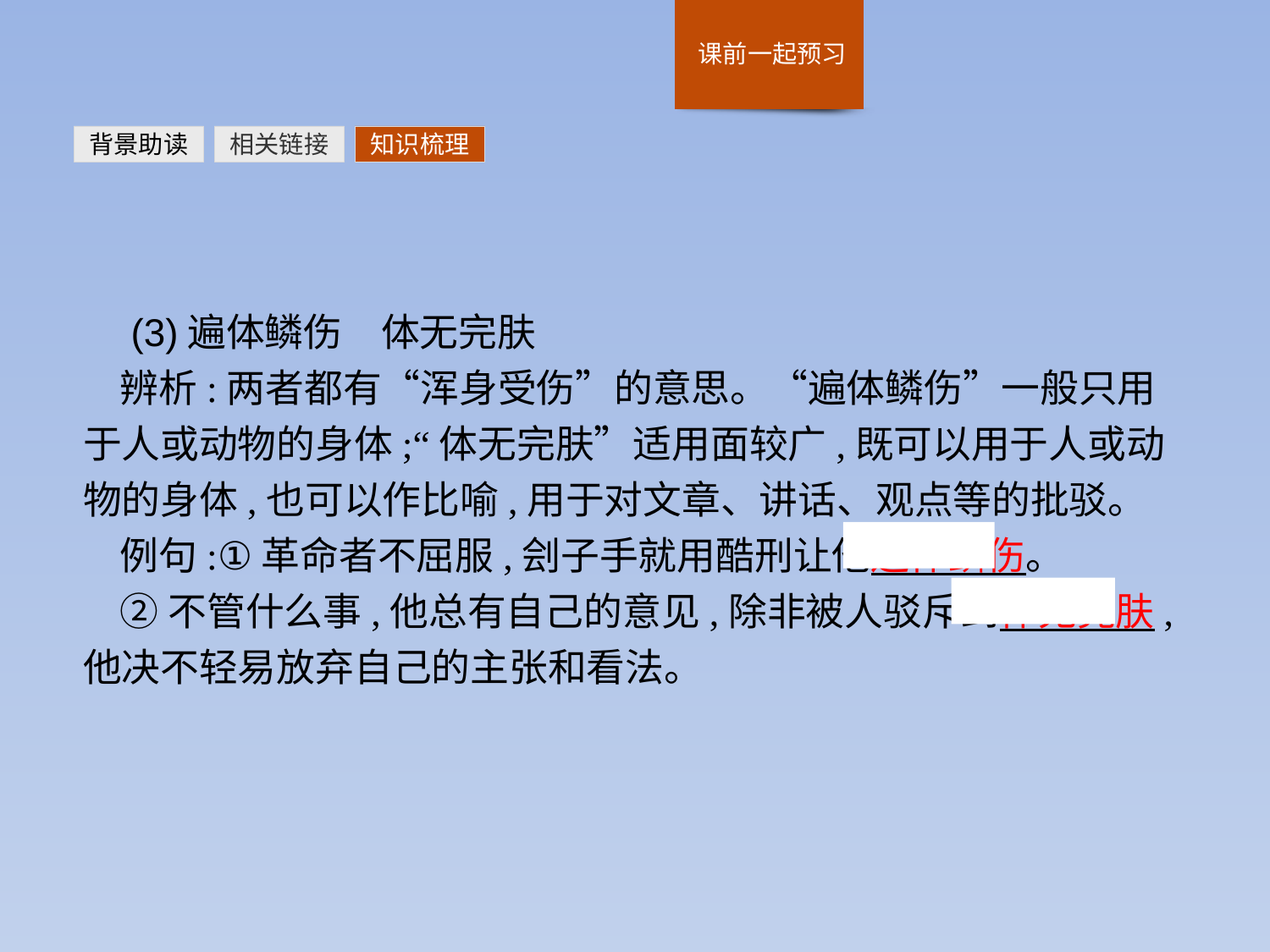

背景助读
相关链接
知识梳理
 (3)遍体鳞伤　体无完肤
辨析:两者都有“浑身受伤”的意思。“遍体鳞伤”一般只用于人或动物的身体;“体无完肤”适用面较广,既可以用于人或动物的身体,也可以作比喻,用于对文章、讲话、观点等的批驳。
例句:①革命者不屈服,刽子手就用酷刑让他遍体鳞伤。
②不管什么事,他总有自己的意见,除非被人驳斥到体无完肤,他决不轻易放弃自己的主张和看法。